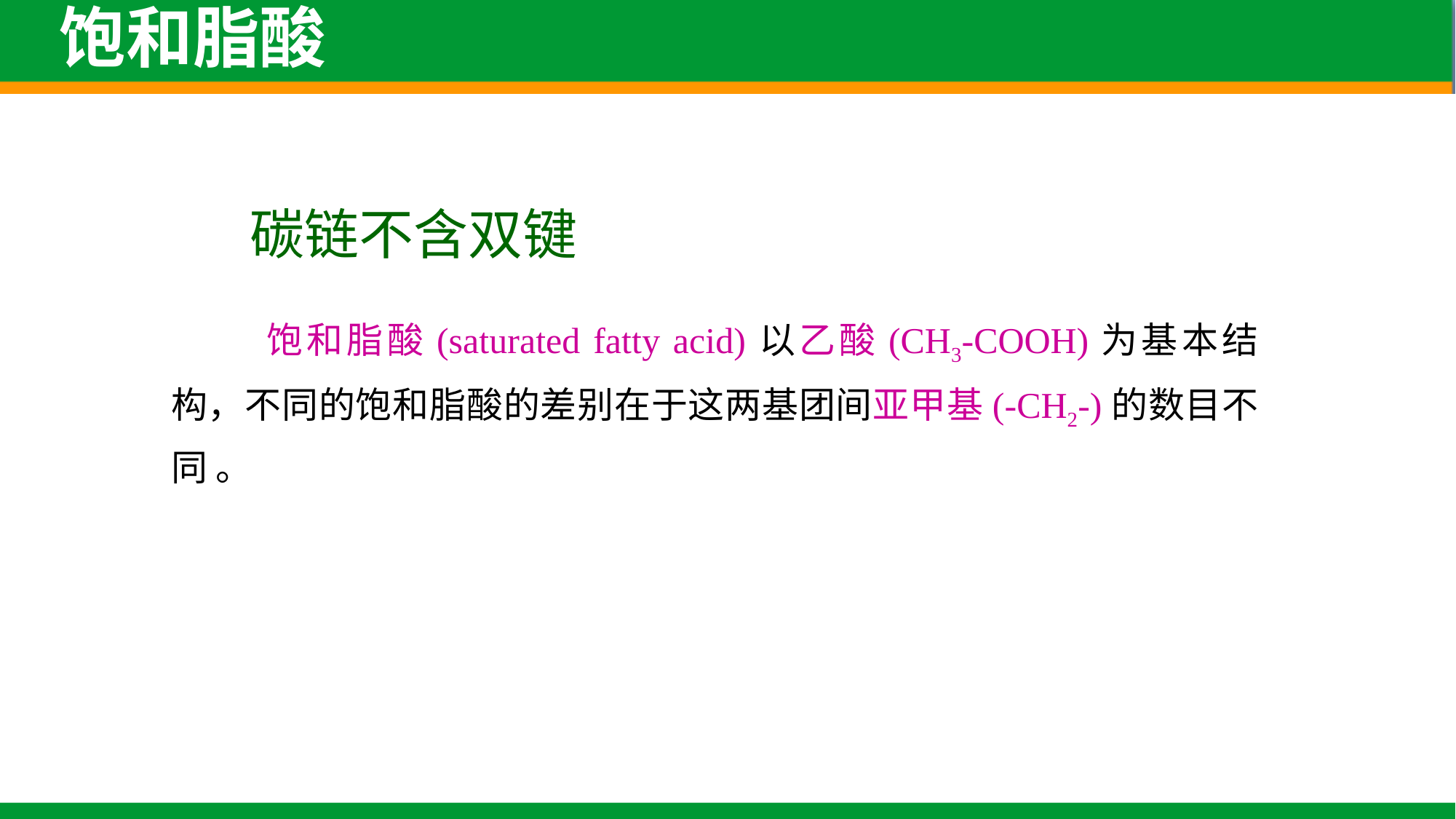

饱和脂酸
碳链不含双键
饱和脂酸(saturated fatty acid)以乙酸(CH3-COOH)为基本结构，不同的饱和脂酸的差别在于这两基团间亚甲基(-CH2-)的数目不同 。